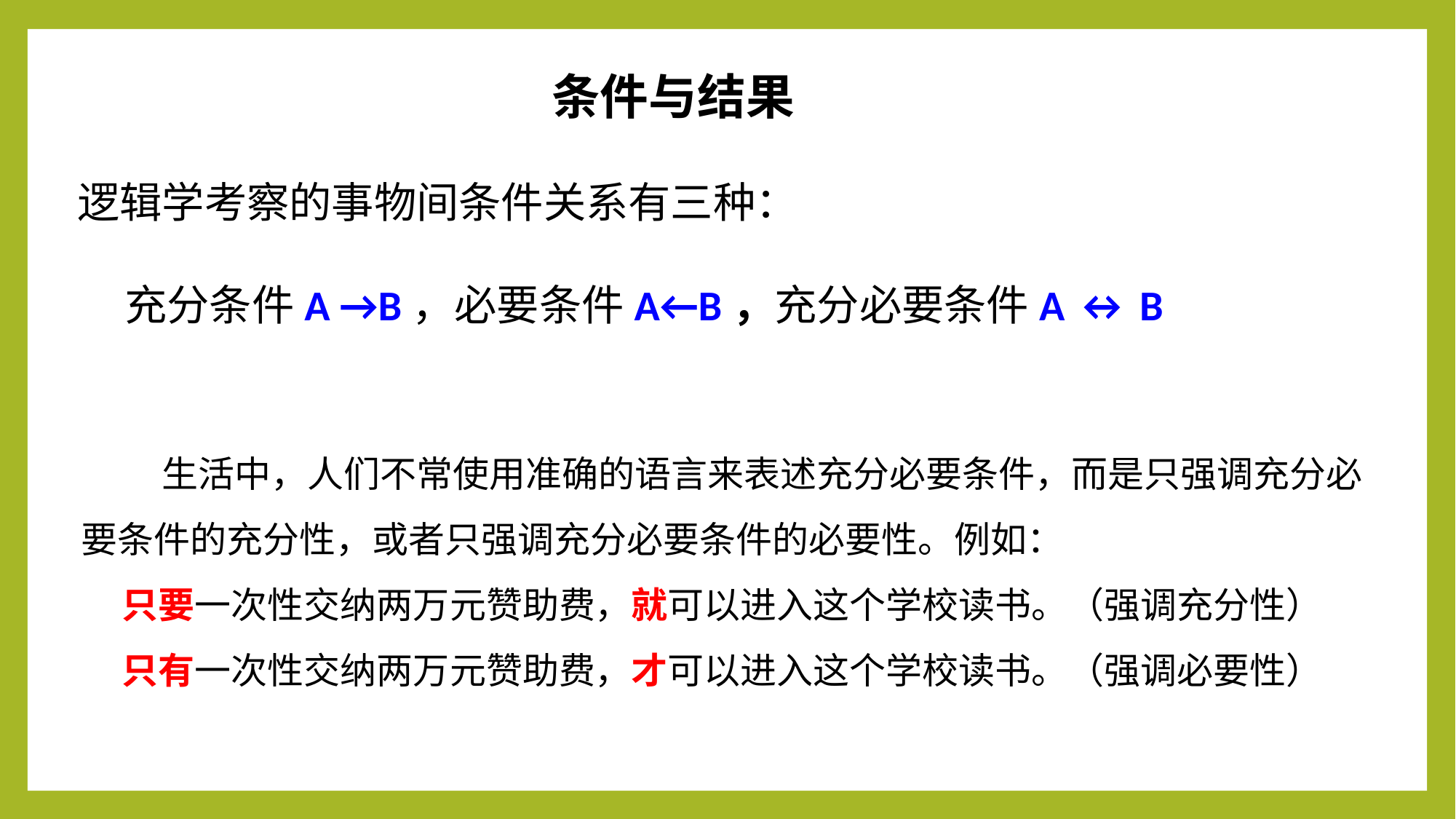

条件与结果
 逻辑学考察的事物间条件关系有三种：

      充分条件A →B，必要条件A←B，充分必要条件A ↔ B

            生活中，人们不常使用准确的语言来表述充分必要条件，而是只强调充分必要条件的充分性，或者只强调充分必要条件的必要性。例如：
    只要一次性交纳两万元赞助费，就可以进入这个学校读书。（强调充分性）
    只有一次性交纳两万元赞助费，才可以进入这个学校读书。（强调必要性）